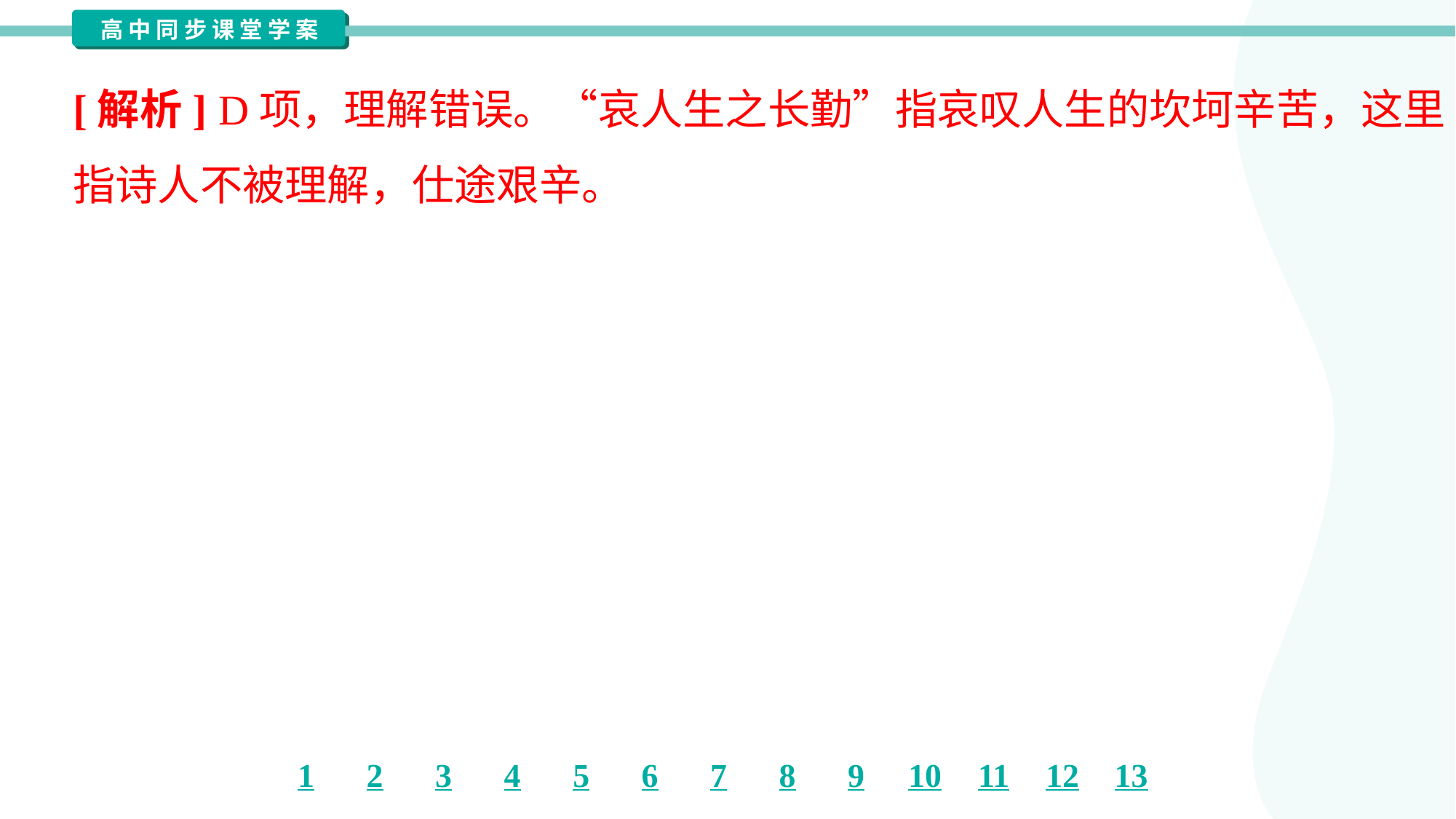

[解析] D项，理解错误。“哀人生之长勤”指哀叹人生的坎坷辛苦，这里
指诗人不被理解，仕途艰辛。